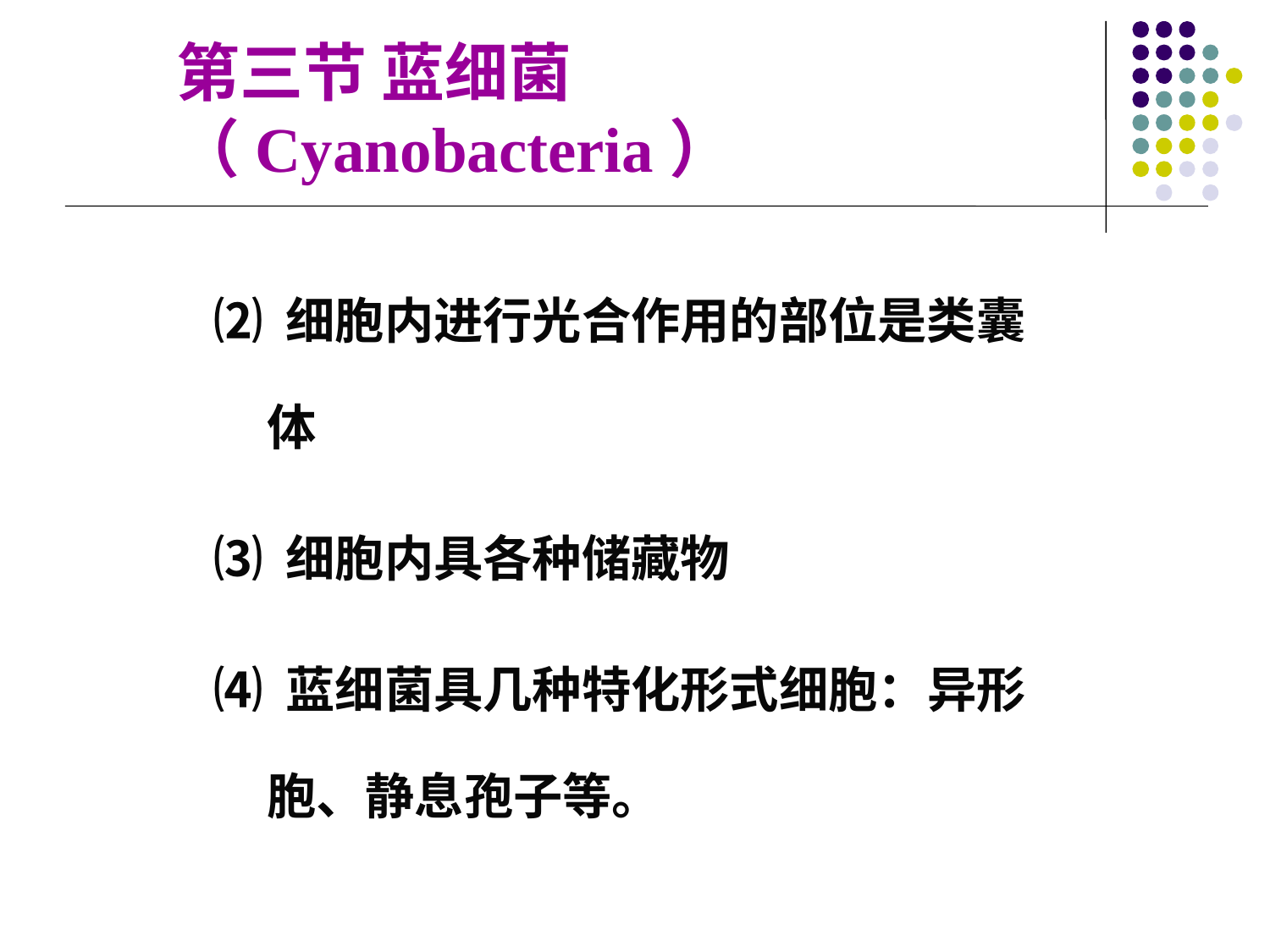

第三节 蓝细菌（Cyanobacteria）
⑵ 细胞内进行光合作用的部位是类囊体
⑶ 细胞内具各种储藏物
⑷ 蓝细菌具几种特化形式细胞：异形胞、静息孢子等。